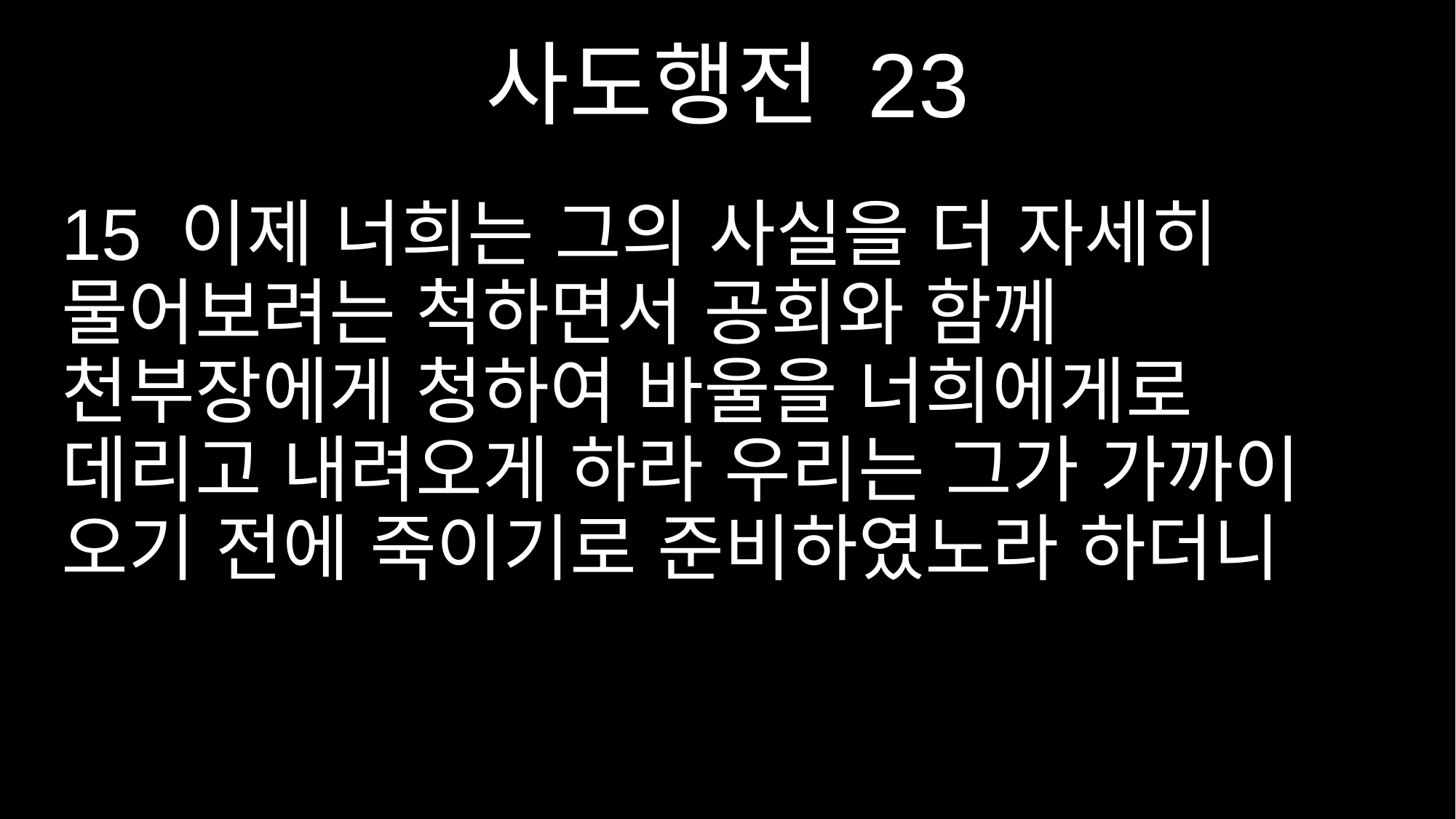

사도행전 23
15 이제 너희는 그의 사실을 더 자세히 물어보려는 척하면서 공회와 함께 천부장에게 청하여 바울을 너희에게로 데리고 내려오게 하라 우리는 그가 가까이 오기 전에 죽이기로 준비하였노라 하더니